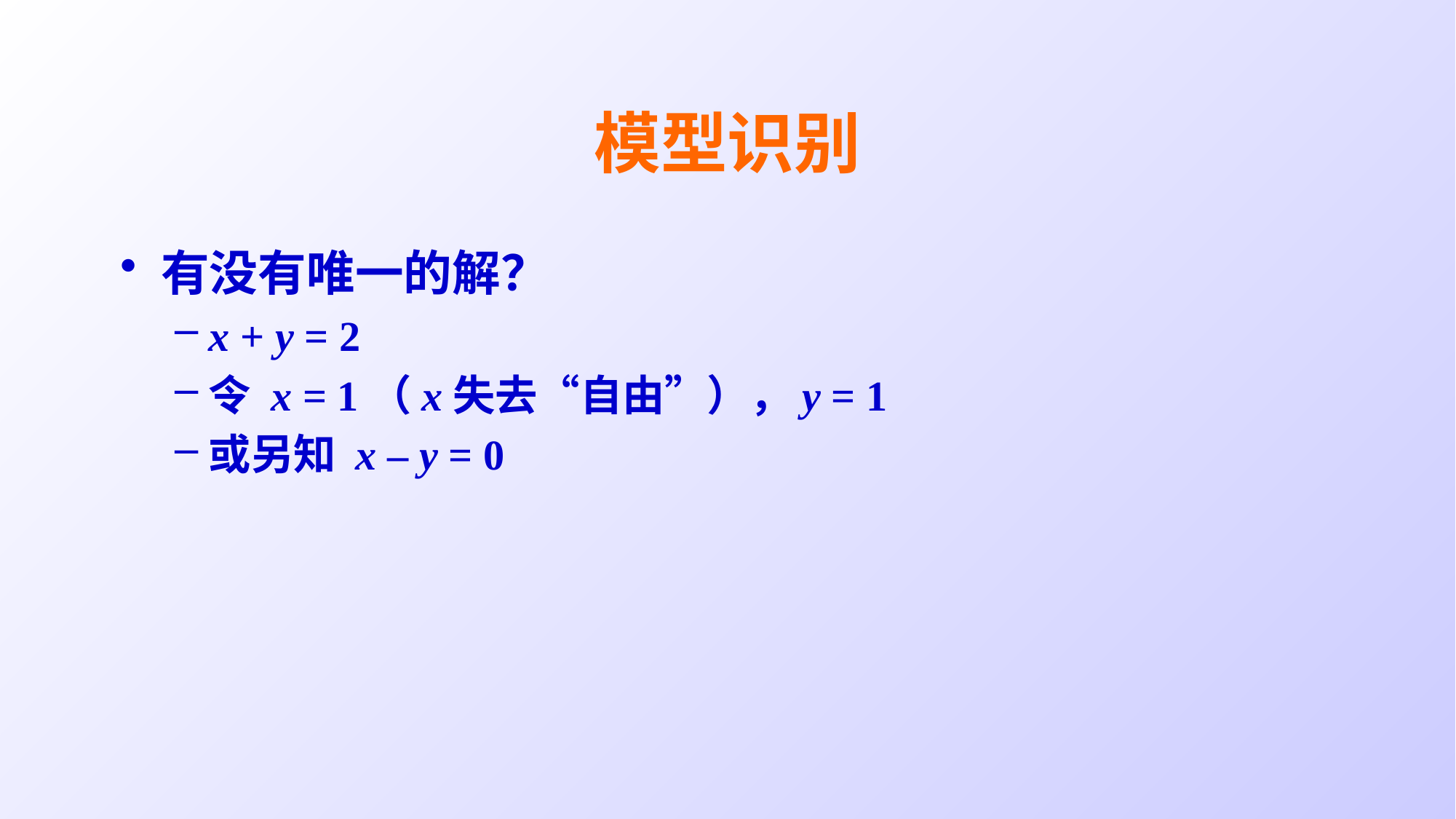

# 模型识别
有没有唯一的解？
x + y = 2
令 x = 1（x失去“自由”），y = 1
或另知 x – y = 0